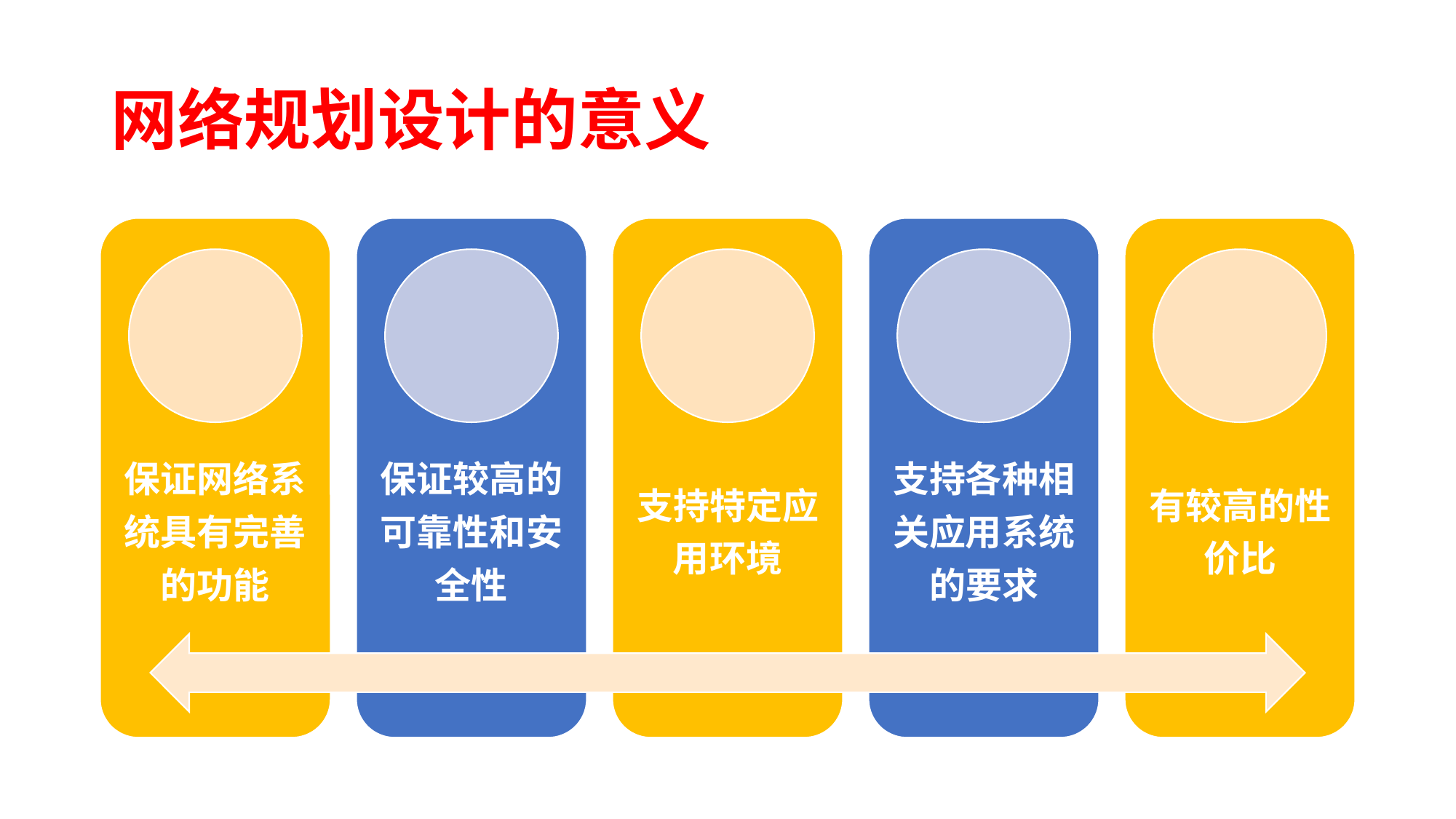

# 网络规划设计的意义
保证网络系统具有完善的功能
保证较高的可靠性和安全性
支持特定应用环境
支持各种相关应用系统的要求
有较高的性价比